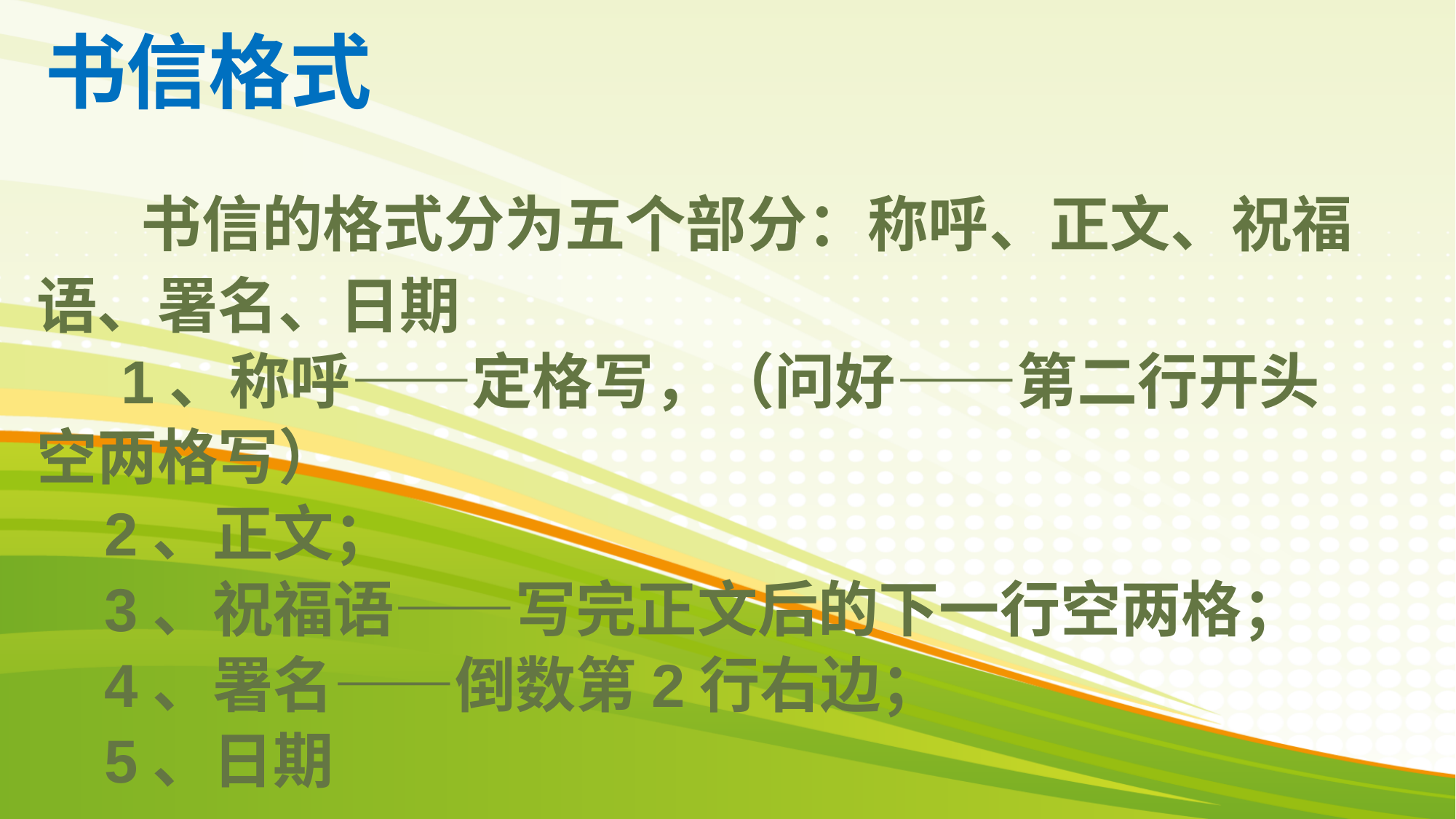

# 书信格式
    书信的格式分为五个部分：称呼、正文、祝福语、署名、日期
     1、称呼——定格写，（问好——第二行开头空两格写）
    2、正文；
    3、祝福语——写完正文后的下一行空两格；
    4、署名——倒数第2行右边；
    5、日期